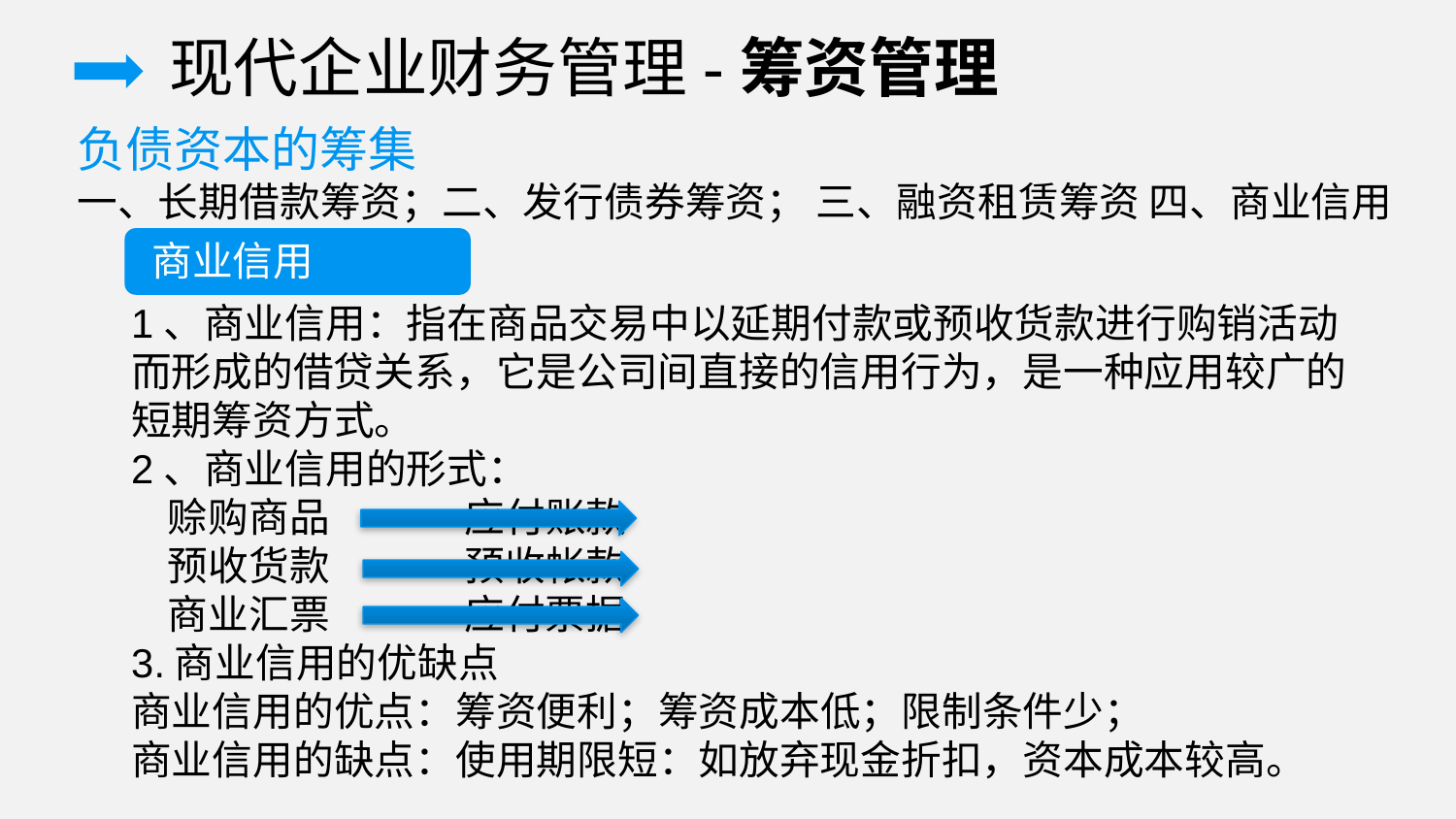

现代企业财务管理-筹资管理
负债资本的筹集
一、长期借款筹资；二、发行债券筹资； 三、融资租赁筹资 四、商业信用

商业信用
1、商业信用：指在商品交易中以延期付款或预收货款进行购销活动而形成的借贷关系，它是公司间直接的信用行为，是一种应用较广的短期筹资方式。
2、商业信用的形式：
   赊购商品               应付账款
   预收货款               预收帐款
   商业汇票               应付票据
3.商业信用的优缺点
商业信用的优点：筹资便利；筹资成本低；限制条件少；
商业信用的缺点：使用期限短：如放弃现金折扣，资本成本较高。